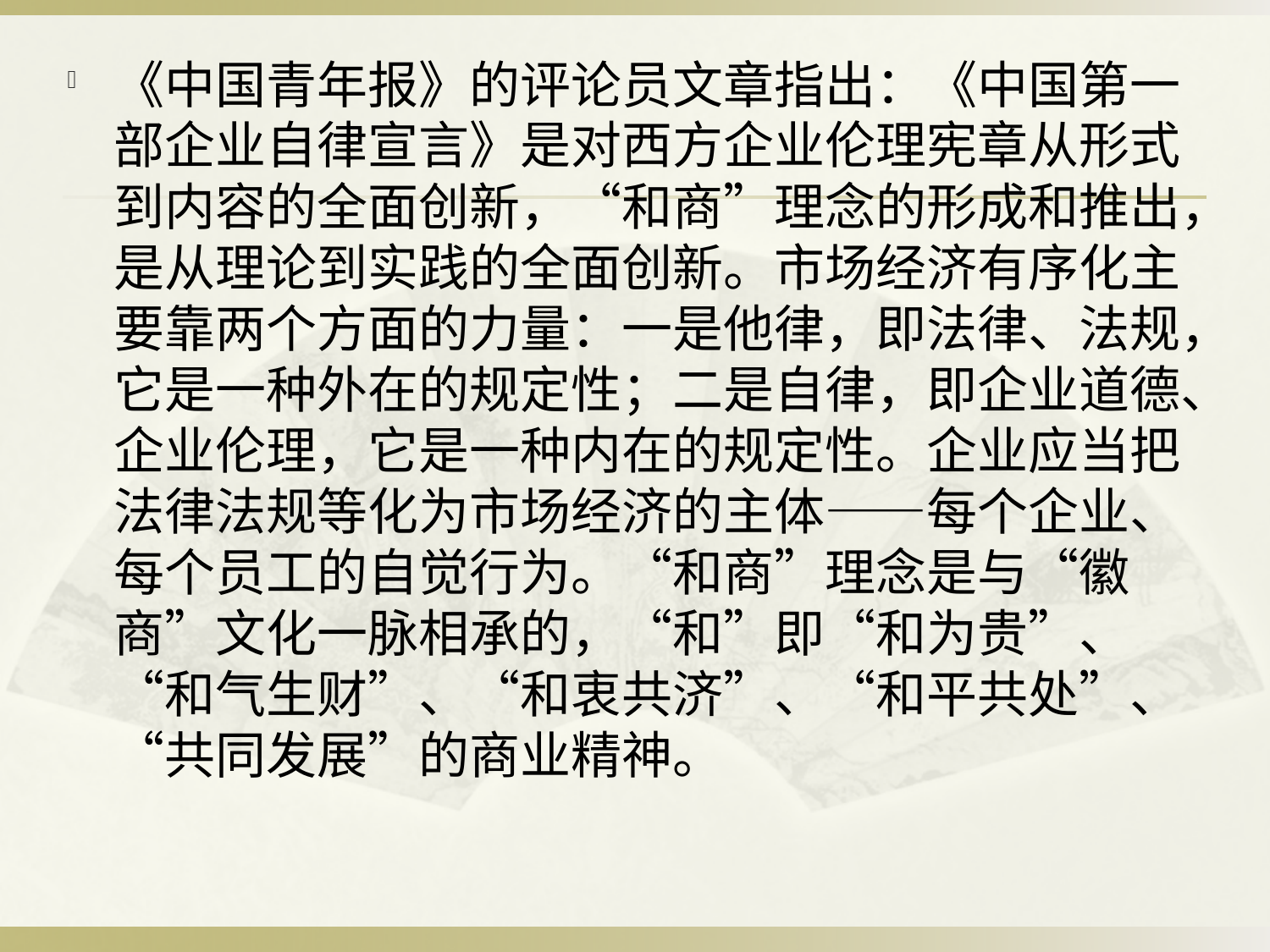

#
《中国青年报》的评论员文章指出：《中国第一部企业自律宣言》是对西方企业伦理宪章从形式到内容的全面创新，“和商”理念的形成和推出，是从理论到实践的全面创新。市场经济有序化主要靠两个方面的力量：一是他律，即法律、法规，它是一种外在的规定性；二是自律，即企业道德、企业伦理，它是一种内在的规定性。企业应当把法律法规等化为市场经济的主体——每个企业、每个员工的自觉行为。“和商”理念是与“徽商”文化一脉相承的，“和”即“和为贵”、“和气生财”、“和衷共济”、“和平共处”、“共同发展”的商业精神。